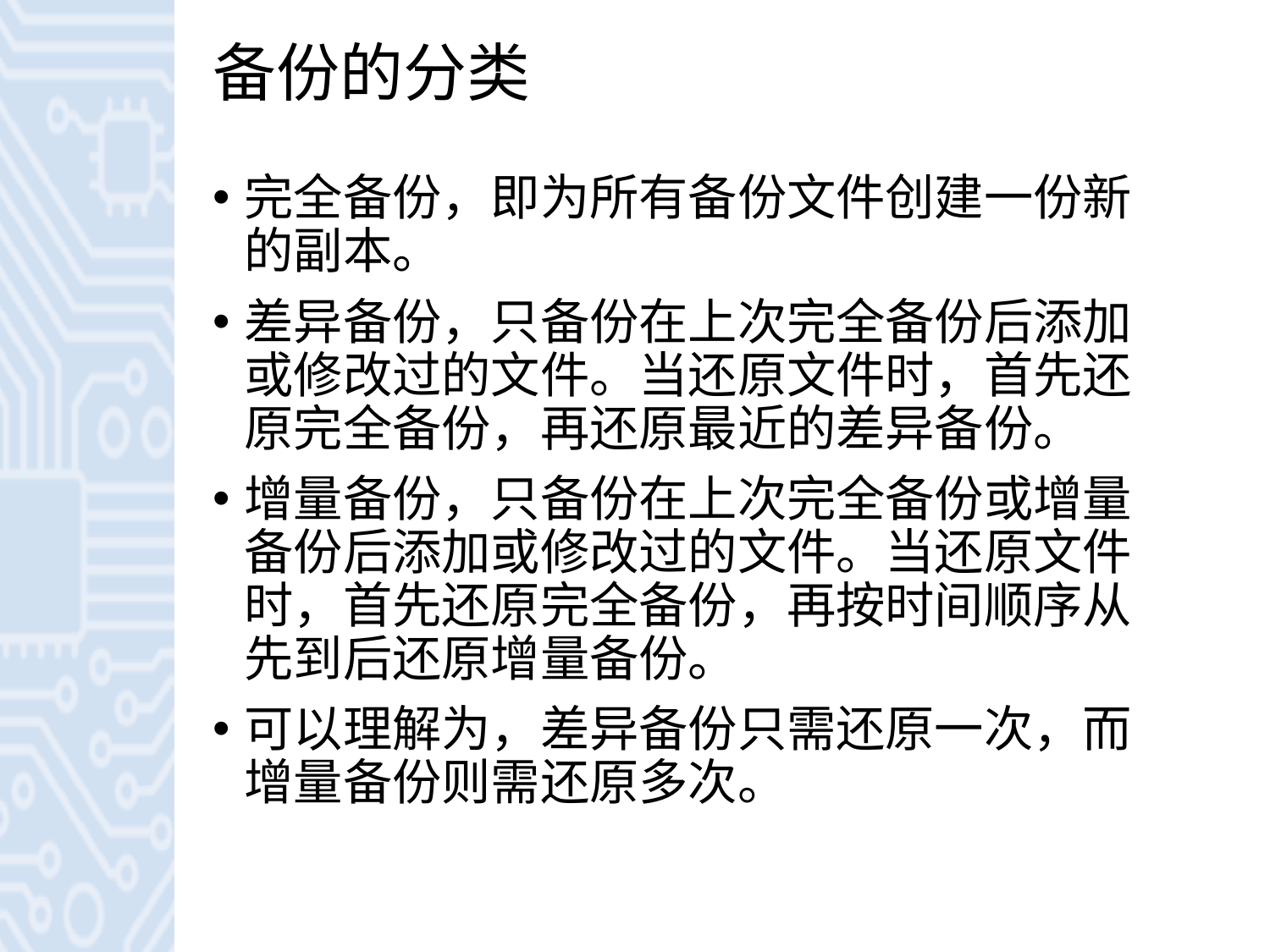

# 备份的分类
完全备份，即为所有备份文件创建一份新的副本。
差异备份，只备份在上次完全备份后添加或修改过的文件。当还原文件时，首先还原完全备份，再还原最近的差异备份。
增量备份，只备份在上次完全备份或增量备份后添加或修改过的文件。当还原文件时，首先还原完全备份，再按时间顺序从先到后还原增量备份。
可以理解为，差异备份只需还原一次，而增量备份则需还原多次。